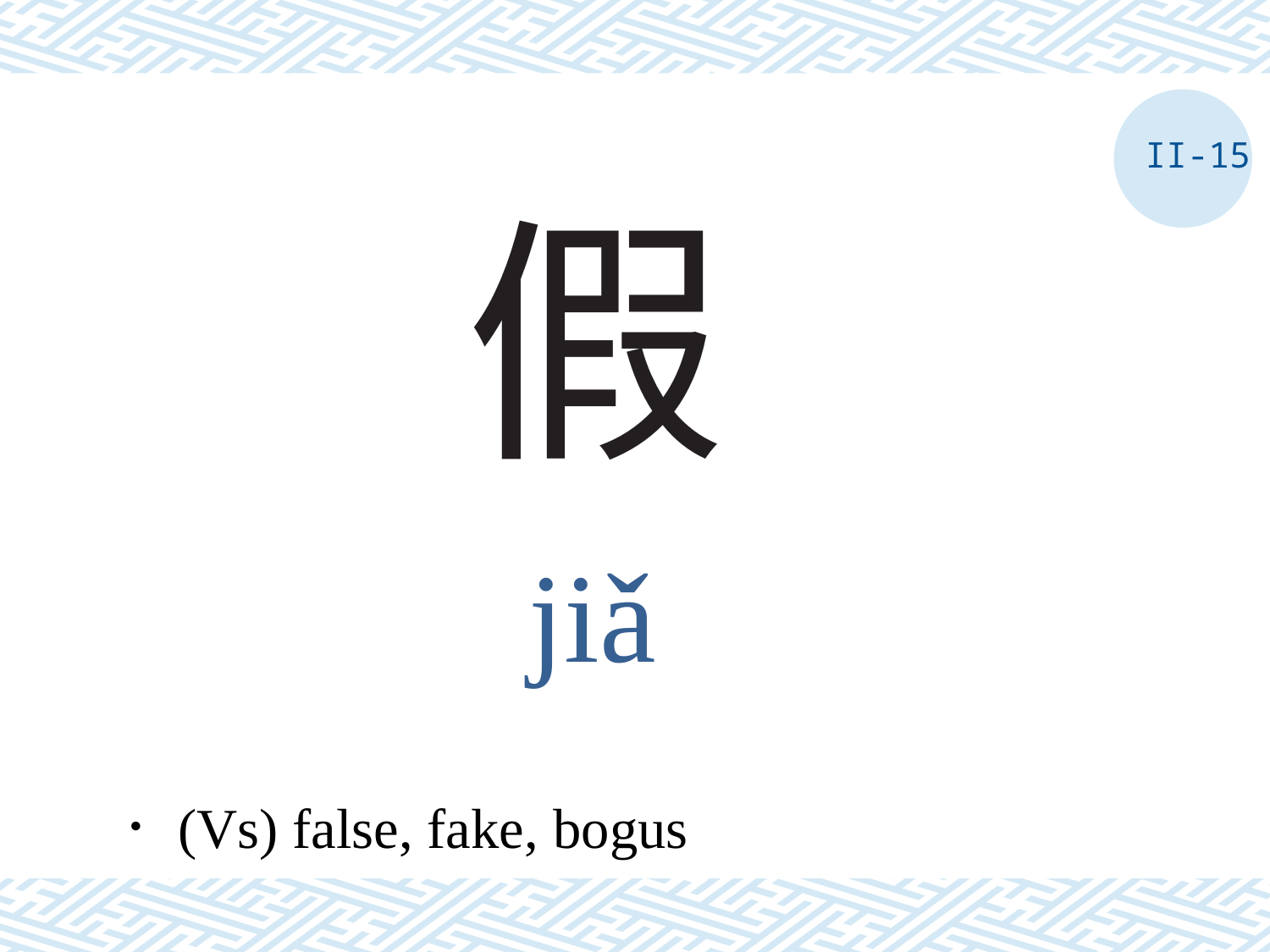

II-15

# 假
jiǎ
．(Vs) false, fake, bogus